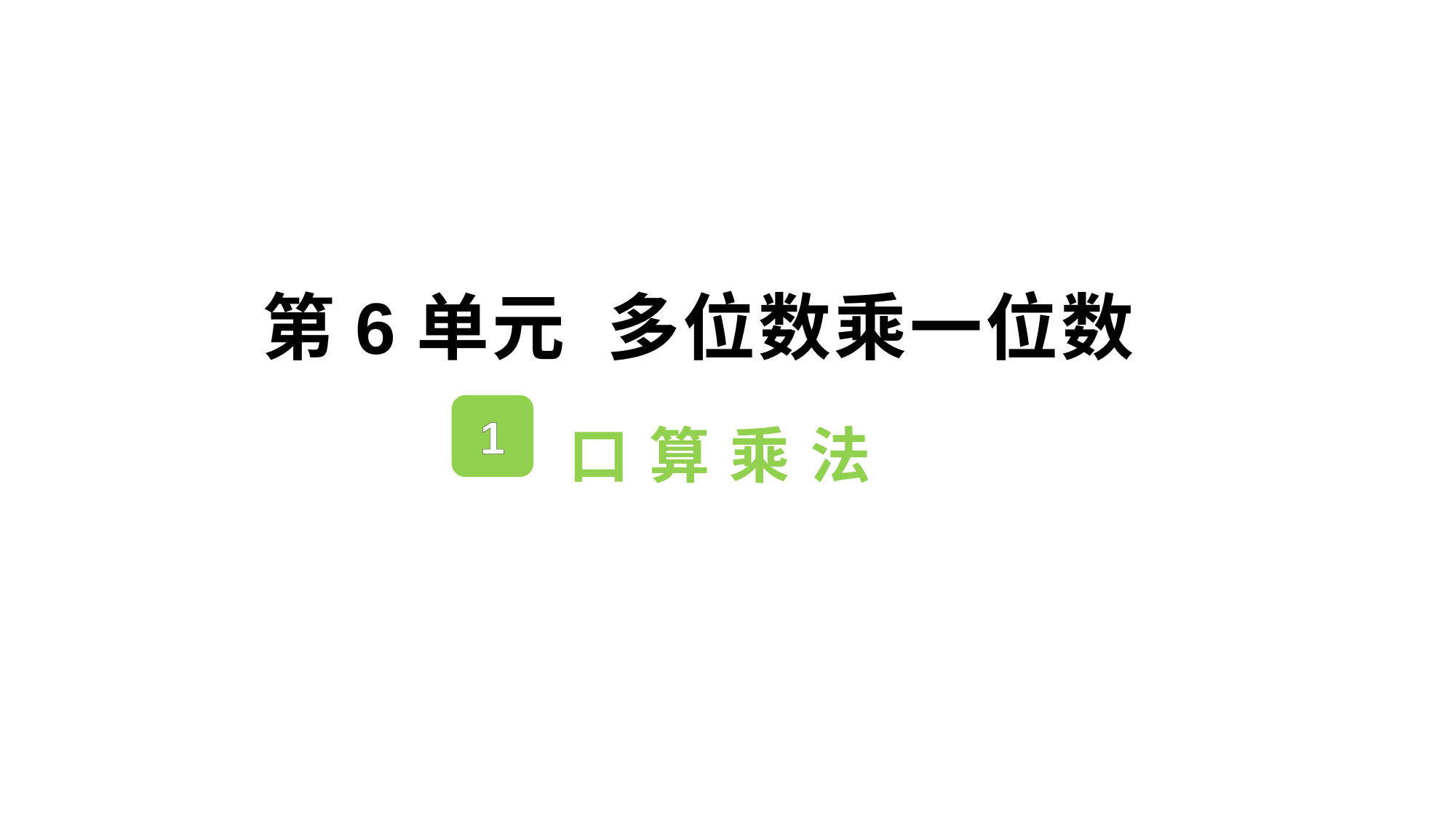

第6单元  多位数乘一位数
口 算 乘 法

1